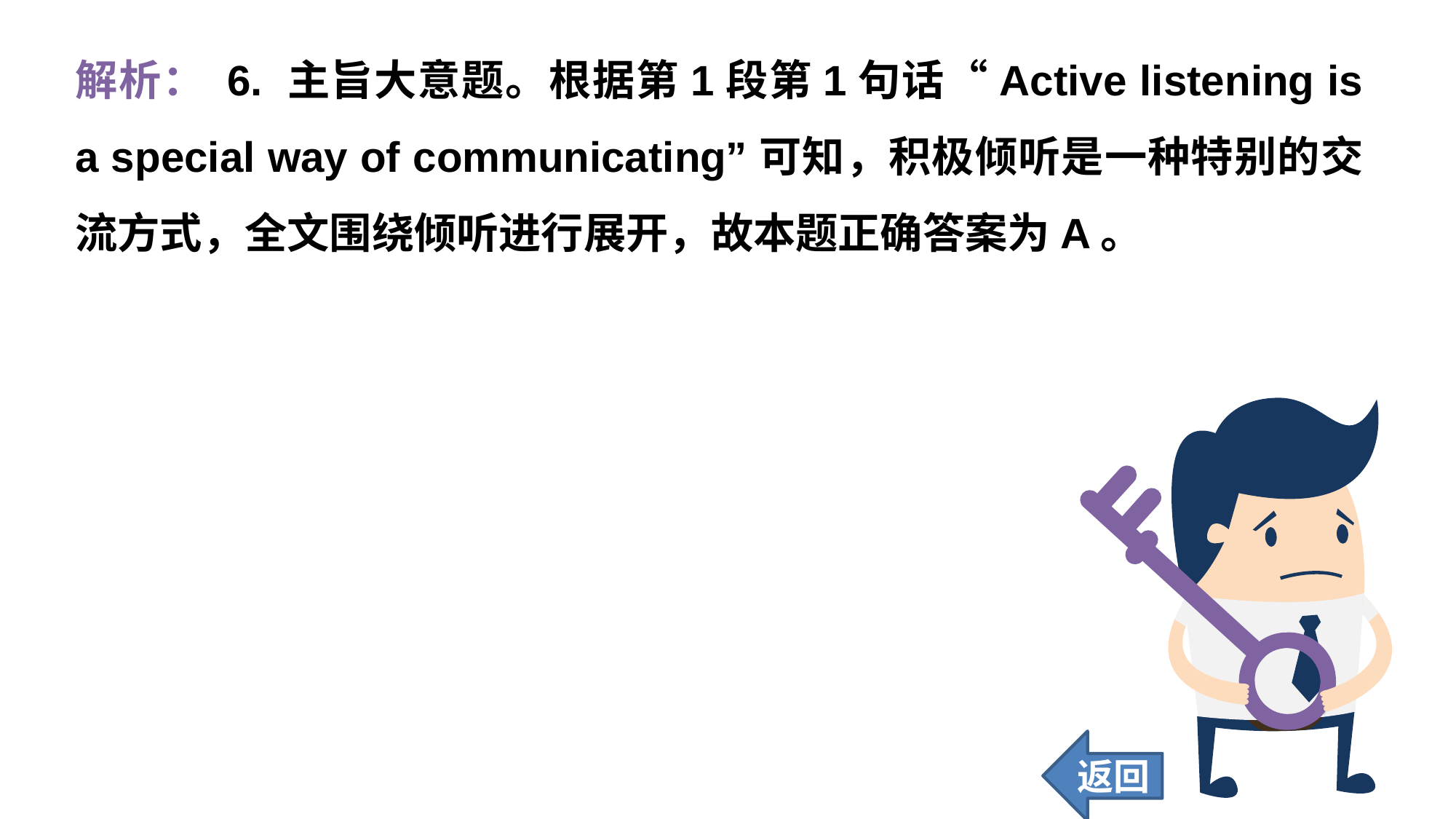

解析： 6. 主旨大意题。根据第1段第1句话“Active listening is a special way of communicating”可知，积极倾听是一种特别的交流方式，全文围绕倾听进行展开，故本题正确答案为A。

返回
199